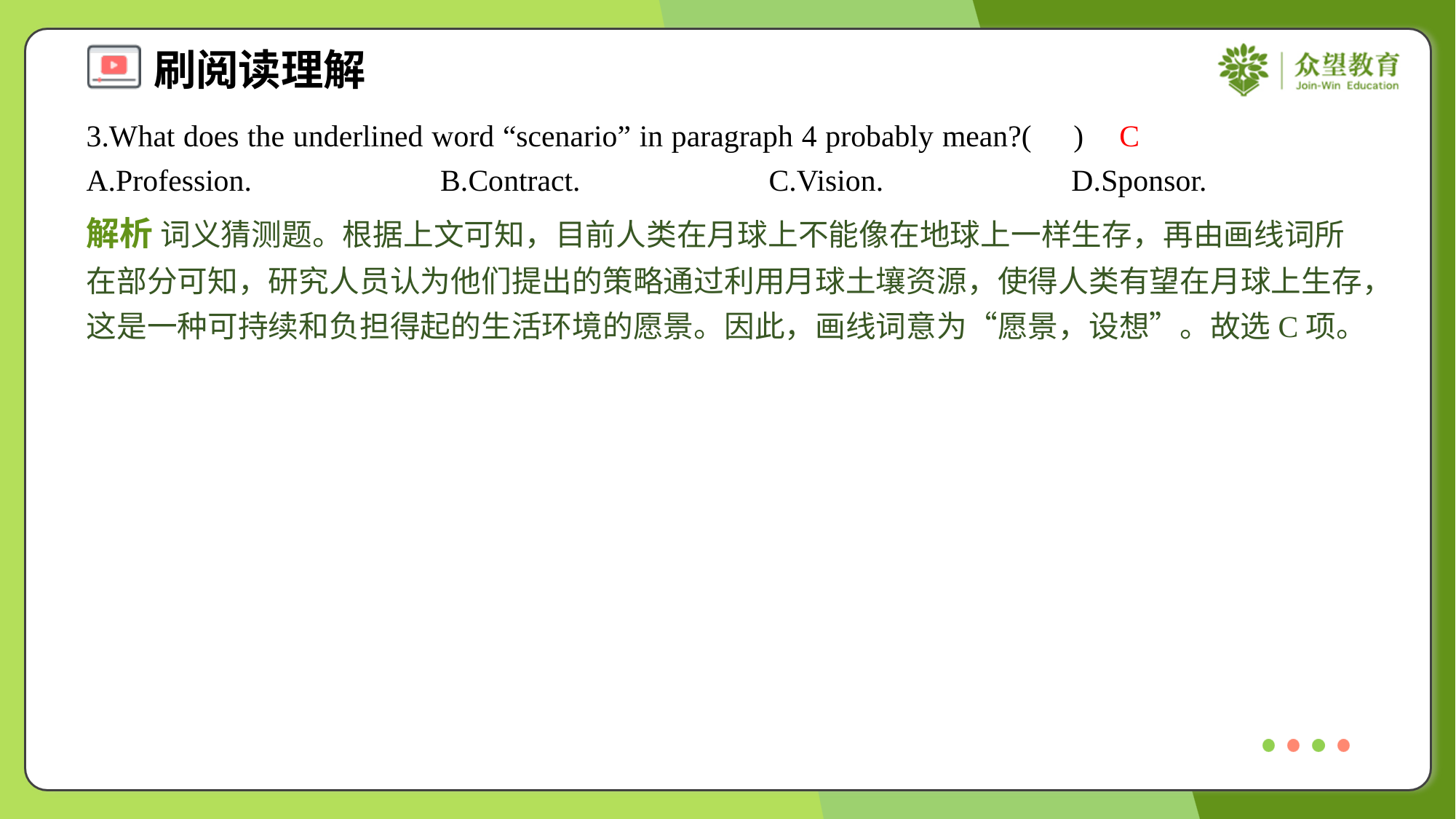

3.What does the underlined word “scenario” in paragraph 4 probably mean?(     )
C
A.Profession.	B.Contract.	C.Vision.	D.Sponsor.
解析 词义猜测题。根据上文可知，目前人类在月球上不能像在地球上一样生存，再由画线词所在部分可知，研究人员认为他们提出的策略通过利用月球土壤资源，使得人类有望在月球上生存，这是一种可持续和负担得起的生活环境的愿景。因此，画线词意为“愿景，设想”。故选C项。